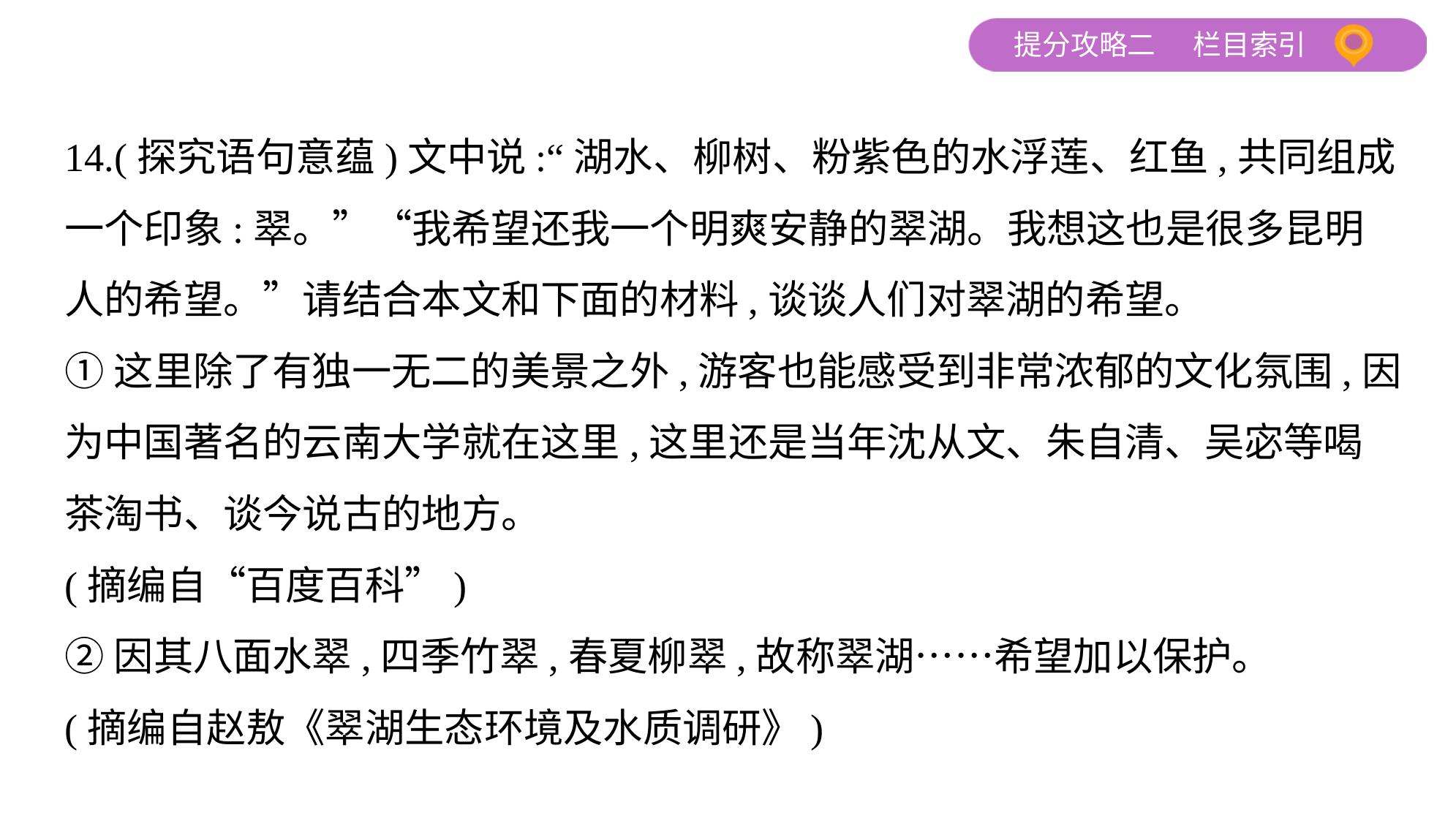

14.(探究语句意蕴)文中说:“湖水、柳树、粉紫色的水浮莲、红鱼,共同组成
一个印象:翠。”“我希望还我一个明爽安静的翠湖。我想这也是很多昆明
人的希望。”请结合本文和下面的材料,谈谈人们对翠湖的希望。
①这里除了有独一无二的美景之外,游客也能感受到非常浓郁的文化氛围,因
为中国著名的云南大学就在这里,这里还是当年沈从文、朱自清、吴宓等喝
茶淘书、谈今说古的地方。
(摘编自“百度百科”)
②因其八面水翠,四季竹翠,春夏柳翠,故称翠湖……希望加以保护。
(摘编自赵敖《翠湖生态环境及水质调研》)